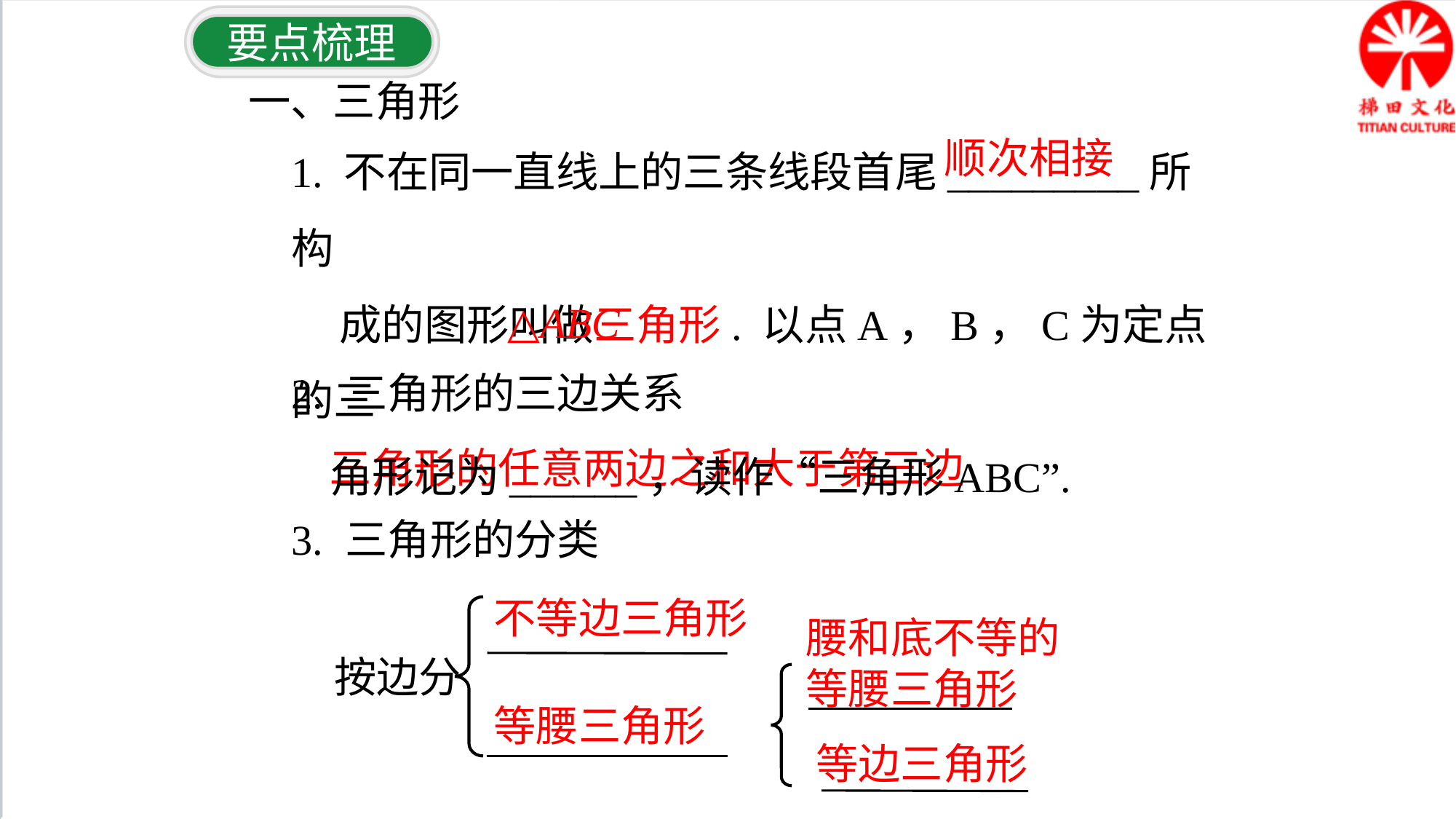

要点梳理
一、三角形
1. 不在同一直线上的三条线段首尾_________所构
    成的图形叫做三角形. 以点A，B，C为定点的三
   角形记为______，读作“三角形ABC”.
顺次相接
△ABC
2. 三角形的三边关系
三角形的任意两边之和大于第三边
3. 三角形的分类
不等边三角形

按边分
腰和底不等的
等腰三角形

等腰三角形
等边三角形